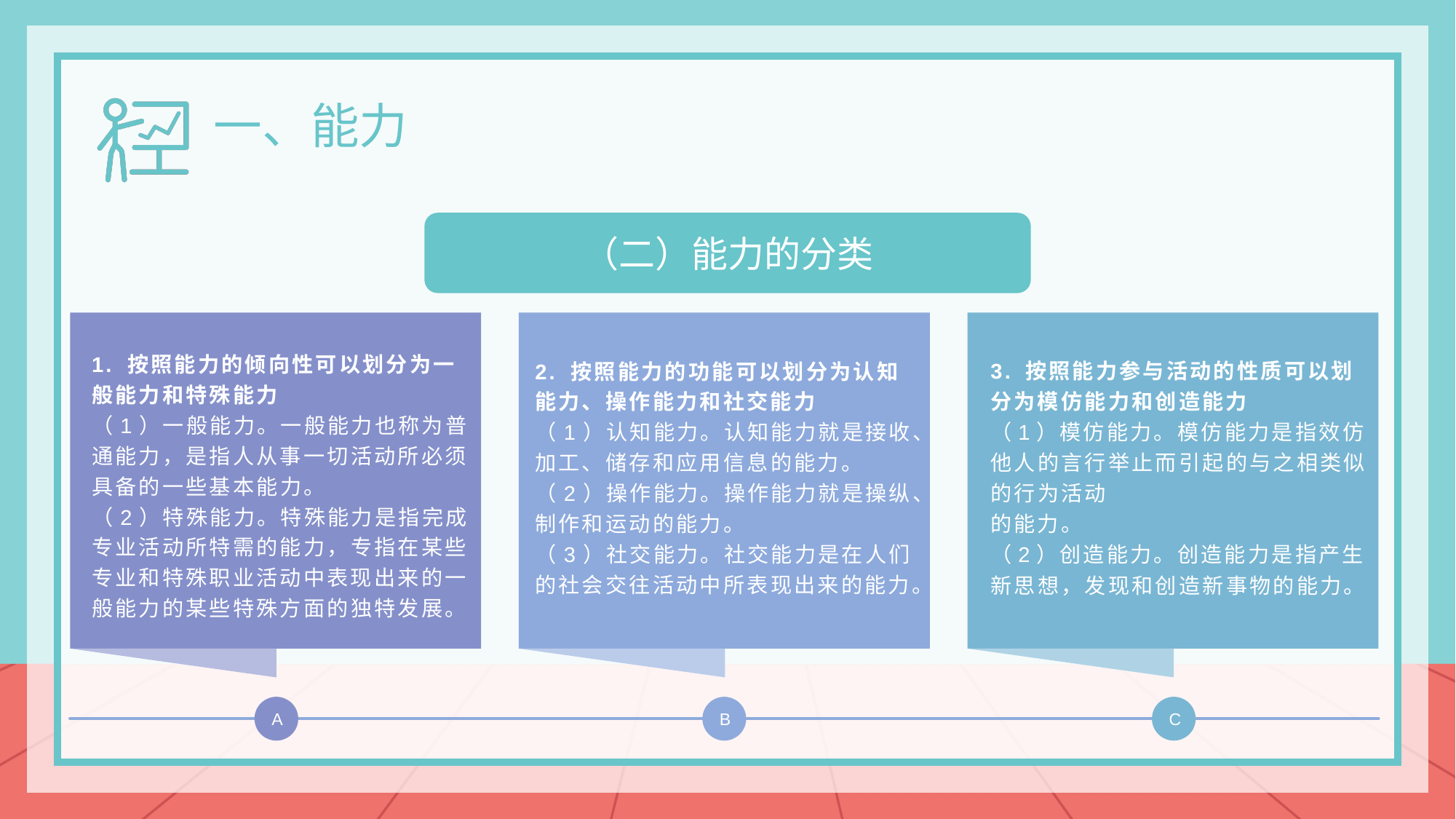

一、能力
（二）能力的分类

1. 按照能力的倾向性可以划分为一般能力和特殊能力
（1）一般能力。一般能力也称为普通能力，是指人从事一切活动所必须具备的一些基本能力。
（2）特殊能力。特殊能力是指完成专业活动所特需的能力，专指在某些专业和特殊职业活动中表现出来的一般能力的某些特殊方面的独特发展。

2. 按照能力的功能可以划分为认知能力、操作能力和社交能力
（1）认知能力。认知能力就是接收、加工、储存和应用信息的能力。
（2）操作能力。操作能力就是操纵、制作和运动的能力。
（3）社交能力。社交能力是在人们的社会交往活动中所表现出来的能力。
3. 按照能力参与活动的性质可以划分为模仿能力和创造能力
（1）模仿能力。模仿能力是指效仿他人的言行举止而引起的与之相类似的行为活动
的能力。
（2）创造能力。创造能力是指产生新思想，发现和创造新事物的能力。

A
B
C